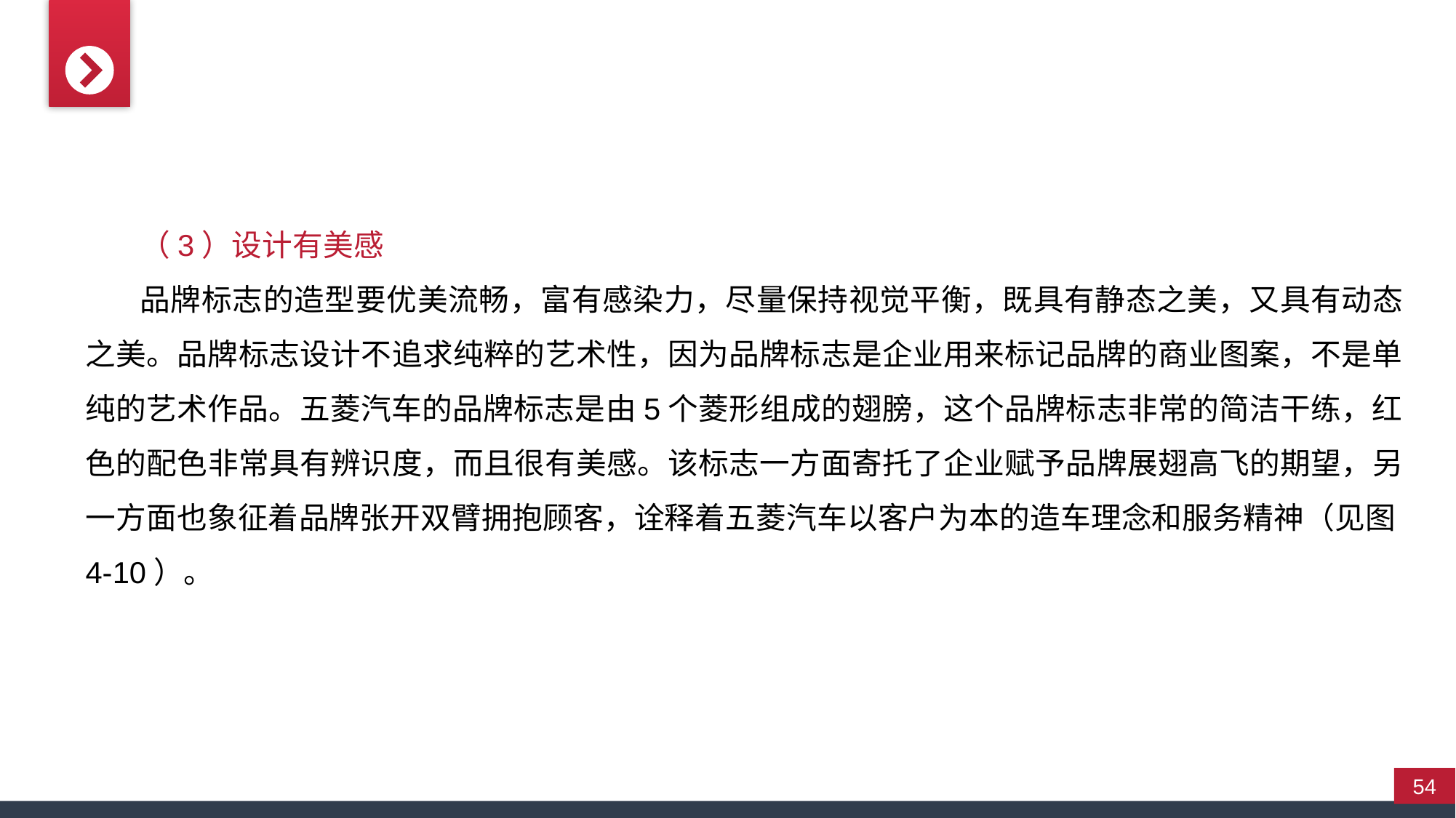

（3）设计有美感
品牌标志的造型要优美流畅，富有感染力，尽量保持视觉平衡，既具有静态之美，又具有动态之美。品牌标志设计不追求纯粹的艺术性，因为品牌标志是企业用来标记品牌的商业图案，不是单纯的艺术作品。五菱汽车的品牌标志是由5个菱形组成的翅膀，这个品牌标志非常的简洁干练，红色的配色非常具有辨识度，而且很有美感。该标志一方面寄托了企业赋予品牌展翅高飞的期望，另一方面也象征着品牌张开双臂拥抱顾客，诠释着五菱汽车以客户为本的造车理念和服务精神（见图4-10）。